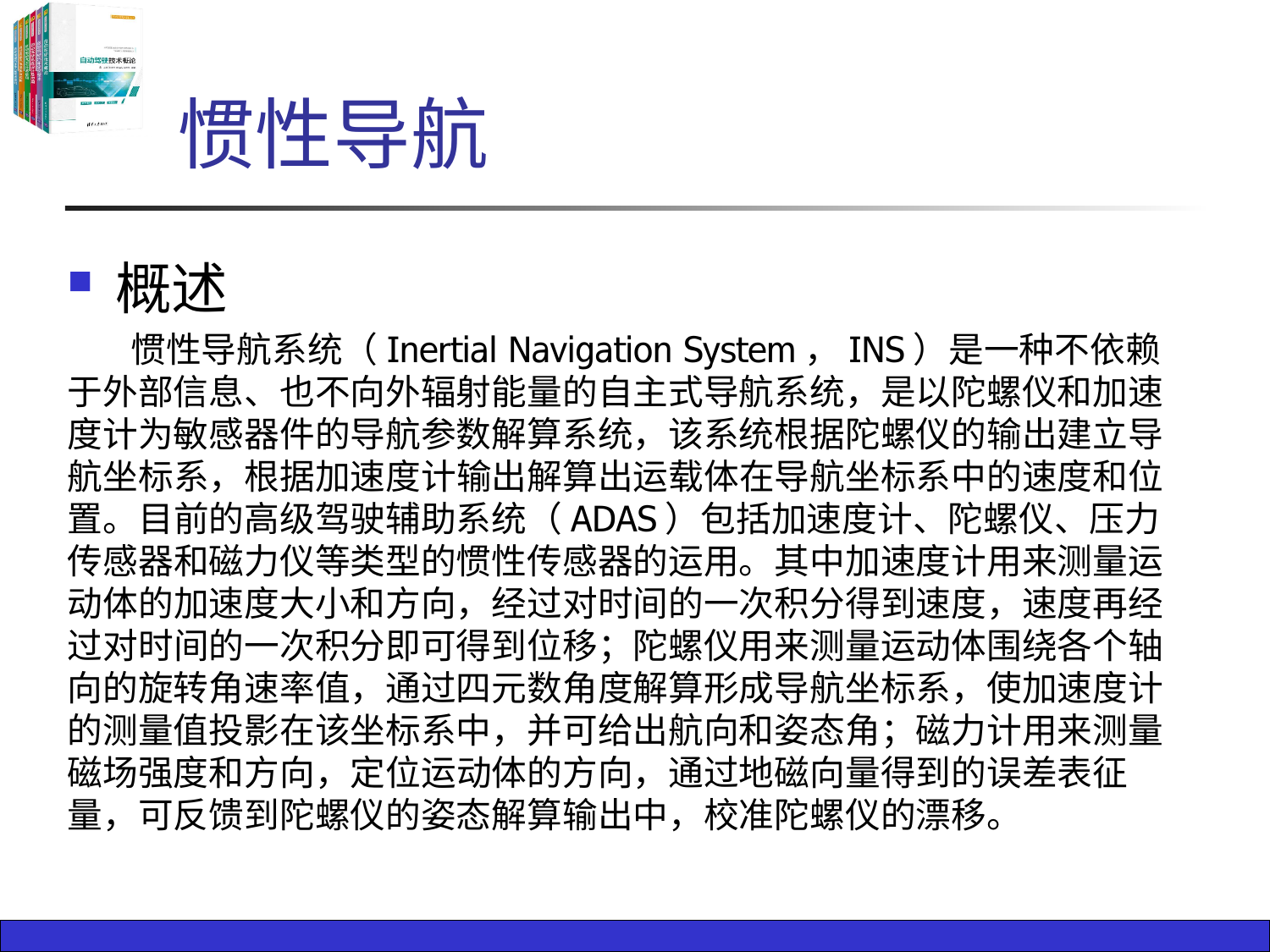

# 惯性导航
概述
       惯性导航系统（Inertial Navigation System，INS）是一种不依赖于外部信息、也不向外辐射能量的自主式导航系统，是以陀螺仪和加速度计为敏感器件的导航参数解算系统，该系统根据陀螺仪的输出建立导航坐标系，根据加速度计输出解算出运载体在导航坐标系中的速度和位置。目前的高级驾驶辅助系统（ADAS）包括加速度计、陀螺仪、压力传感器和磁力仪等类型的惯性传感器的运用。其中加速度计用来测量运动体的加速度大小和方向，经过对时间的一次积分得到速度，速度再经过对时间的一次积分即可得到位移；陀螺仪用来测量运动体围绕各个轴向的旋转角速率值，通过四元数角度解算形成导航坐标系，使加速度计的测量值投影在该坐标系中，并可给出航向和姿态角；磁力计用来测量磁场强度和方向，定位运动体的方向，通过地磁向量得到的误差表征量，可反馈到陀螺仪的姿态解算输出中，校准陀螺仪的漂移。